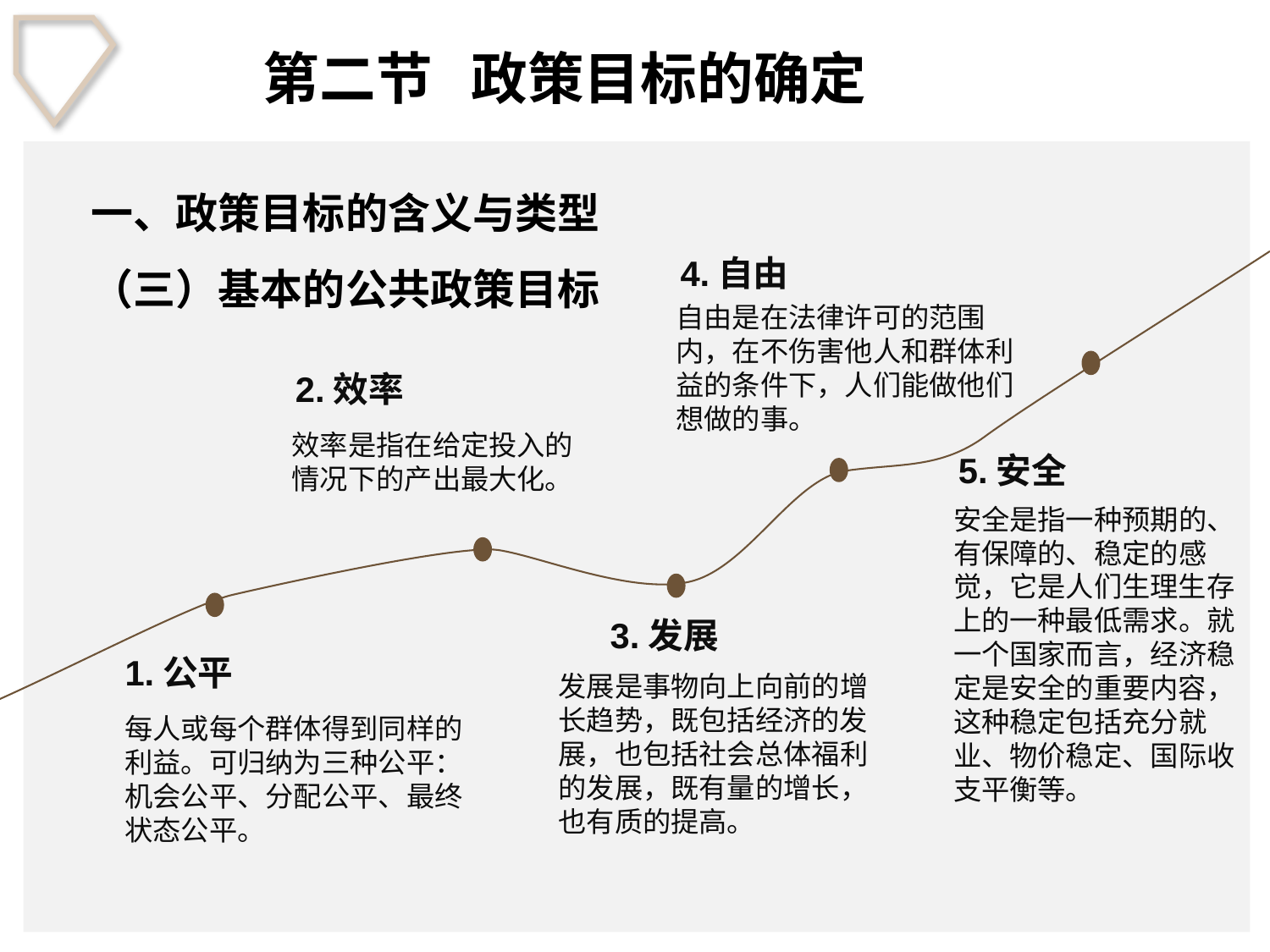

第二节   政策目标的确定

一、政策目标的含义与类型
（三）基本的公共政策目标
4.自由

自由是在法律许可的范围内，在不伤害他人和群体利益的条件下，人们能做他们想做的事。
2.效率
效率是指在给定投入的情况下的产出最大化。
5.安全
安全是指一种预期的、有保障的、稳定的感觉，它是人们生理生存上的一种最低需求。就一个国家而言，经济稳定是安全的重要内容，这种稳定包括充分就业、物价稳定、国际收支平衡等。
3.发展
1.公平
发展是事物向上向前的增长趋势，既包括经济的发展，也包括社会总体福利的发展，既有量的增长，也有质的提高。
每人或每个群体得到同样的利益。可归纳为三种公平：机会公平、分配公平、最终状态公平。